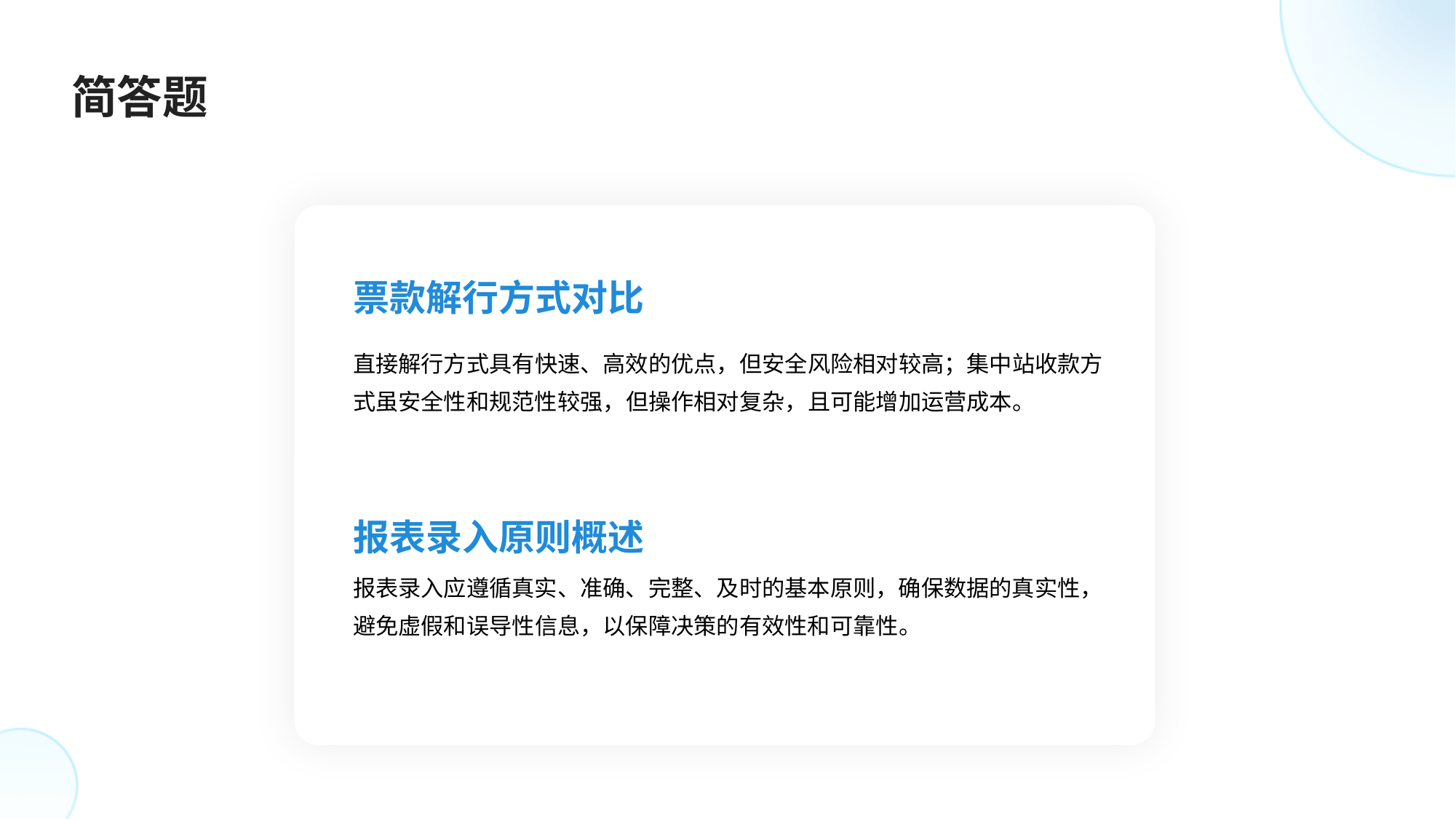

简答题

票款解行方式对比
直接解行方式具有快速、高效的优点，但安全风险相对较高；集中站收款方式虽安全性和规范性较强，但操作相对复杂，且可能增加运营成本。
报表录入原则概述
报表录入应遵循真实、准确、完整、及时的基本原则，确保数据的真实性，避免虚假和误导性信息，以保障决策的有效性和可靠性。